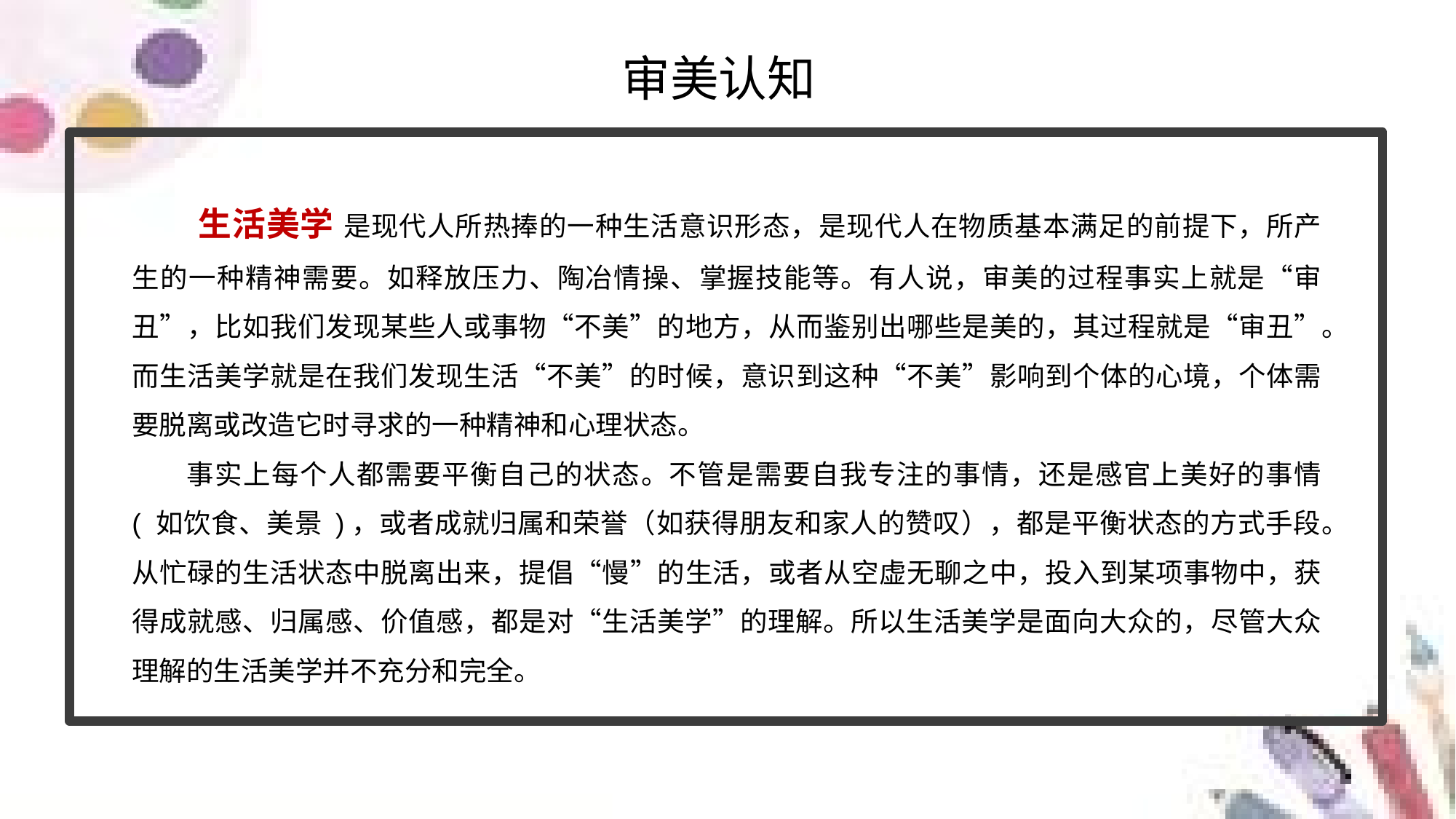

审美认知

生活美学 是现代人所热捧的一种生活意识形态，是现代人在物质基本满足的前提下，所产生的一种精神需要。如释放压力、陶冶情操、掌握技能等。有人说，审美的过程事实上就是“审丑”，比如我们发现某些人或事物“不美”的地方，从而鉴别出哪些是美的，其过程就是“审丑”。而生活美学就是在我们发现生活“不美”的时候，意识到这种“不美”影响到个体的心境，个体需要脱离或改造它时寻求的一种精神和心理状态。
事实上每个人都需要平衡自己的状态。不管是需要自我专注的事情，还是感官上美好的事情 ( 如饮食、美景 )，或者成就归属和荣誉（如获得朋友和家人的赞叹），都是平衡状态的方式手段。从忙碌的生活状态中脱离出来，提倡“慢”的生活，或者从空虚无聊之中，投入到某项事物中，获得成就感、归属感、价值感，都是对“生活美学”的理解。所以生活美学是面向大众的，尽管大众理解的生活美学并不充分和完全。